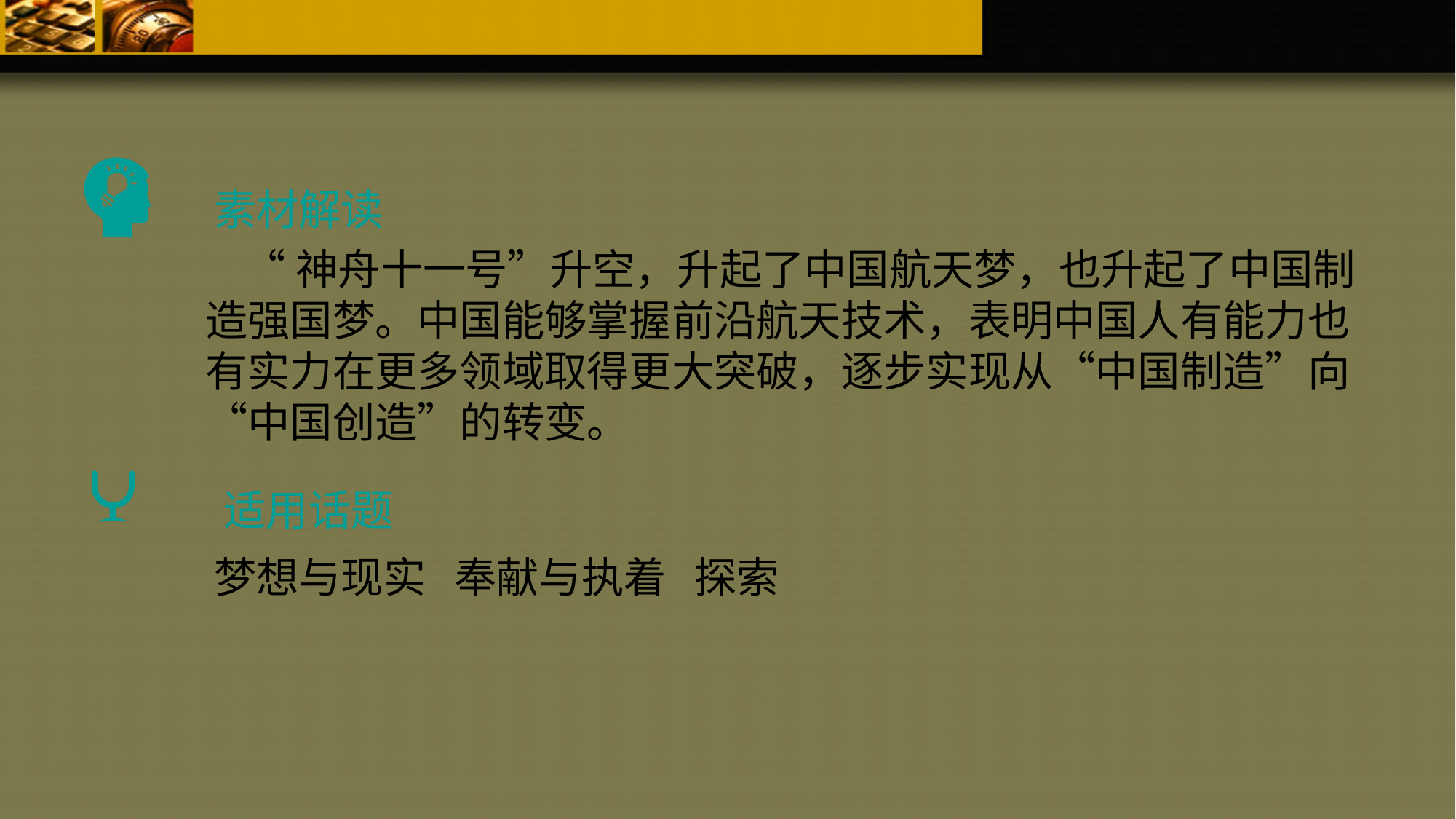

素材解读
    “神舟十一号”升空，升起了中国航天梦，也升起了中国制造强国梦。中国能够掌握前沿航天技术，表明中国人有能力也有实力在更多领域取得更大突破，逐步实现从“中国制造”向“中国创造”的转变。

适用话题
梦想与现实   奉献与执着   探索